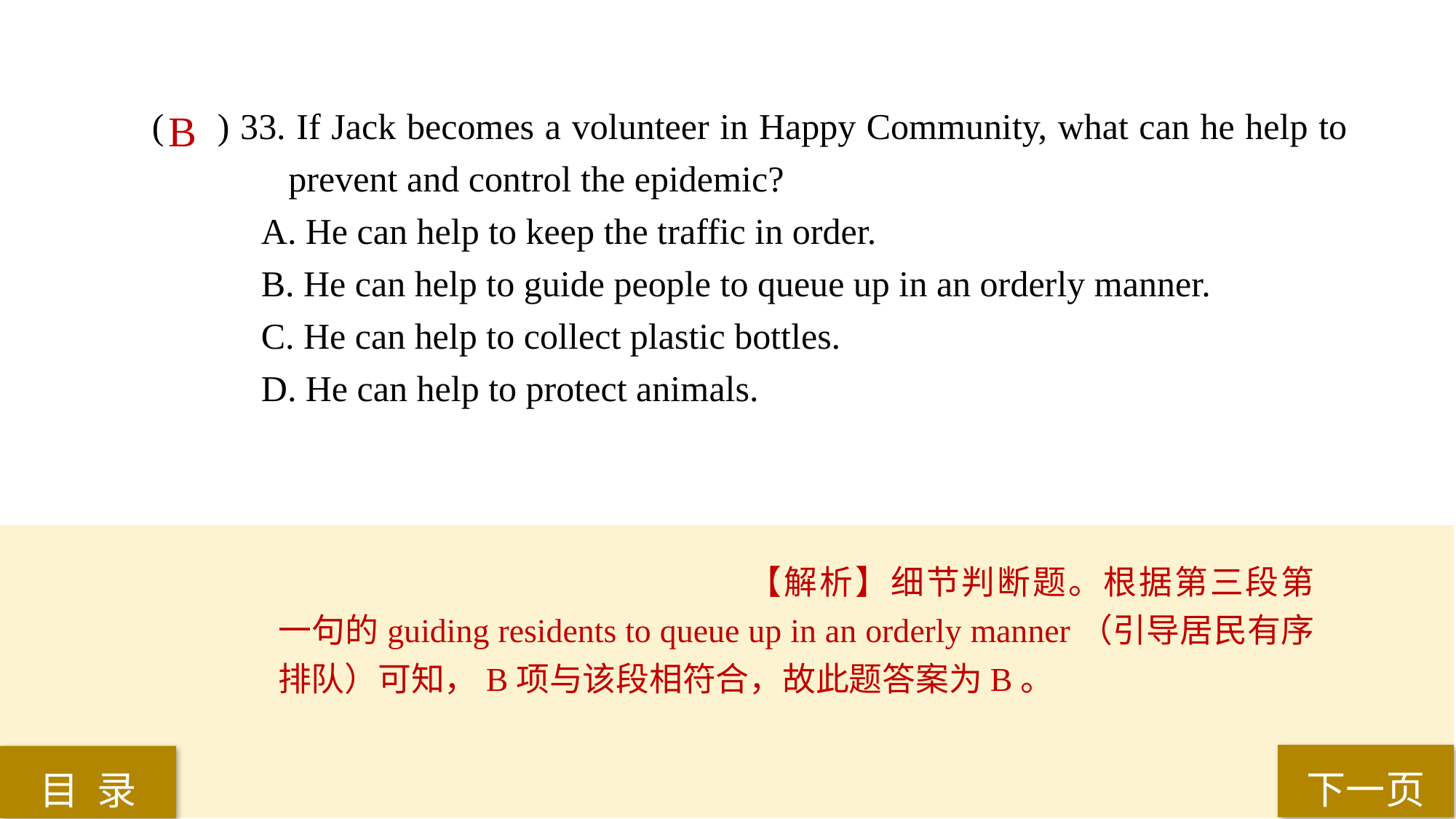

(     ) 33. If Jack becomes a volunteer in Happy Community, what can he help to 	   prevent and control the epidemic?
A. He can help to keep the traffic in order.
B. He can help to guide people to queue up in an orderly manner.
C. He can help to collect plastic bottles.
D. He can help to protect animals.
B
【解析】细节判断题。根据第三段第一句的guiding residents to queue up in an orderly manner（引导居民有序排队）可知，B项与该段相符合，故此题答案为B。